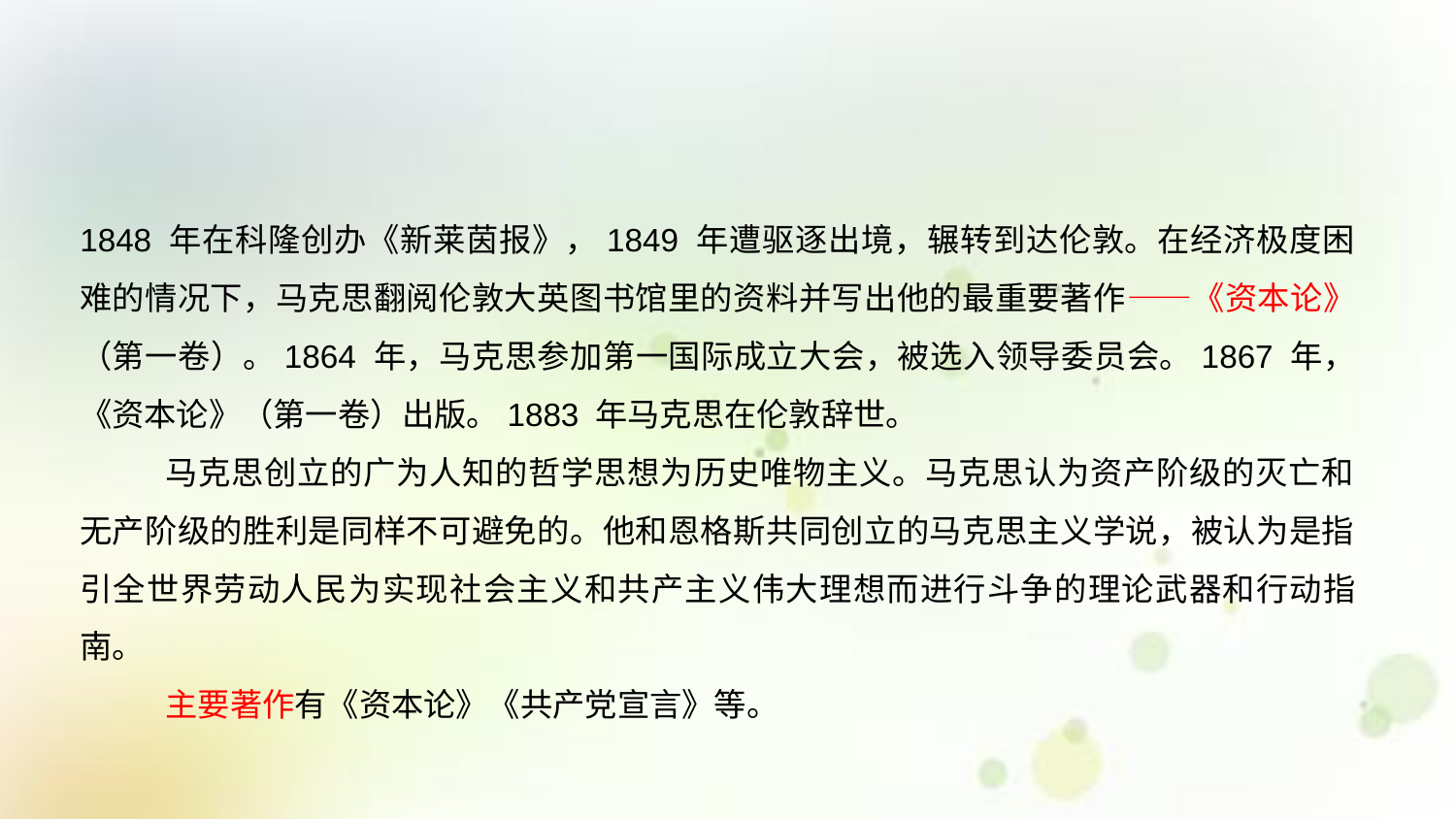

1848 年在科隆创办《新莱茵报》，1849 年遭驱逐出境，辗转到达伦敦。在经济极度困难的情况下，马克思翻阅伦敦大英图书馆里的资料并写出他的最重要著作——《资本论》（第一卷）。1864 年，马克思参加第一国际成立大会，被选入领导委员会。1867 年，《资本论》（第一卷）出版。1883 年马克思在伦敦辞世。
马克思创立的广为人知的哲学思想为历史唯物主义。马克思认为资产阶级的灭亡和无产阶级的胜利是同样不可避免的。他和恩格斯共同创立的马克思主义学说，被认为是指引全世界劳动人民为实现社会主义和共产主义伟大理想而进行斗争的理论武器和行动指南。
主要著作有《资本论》《共产党宣言》等。